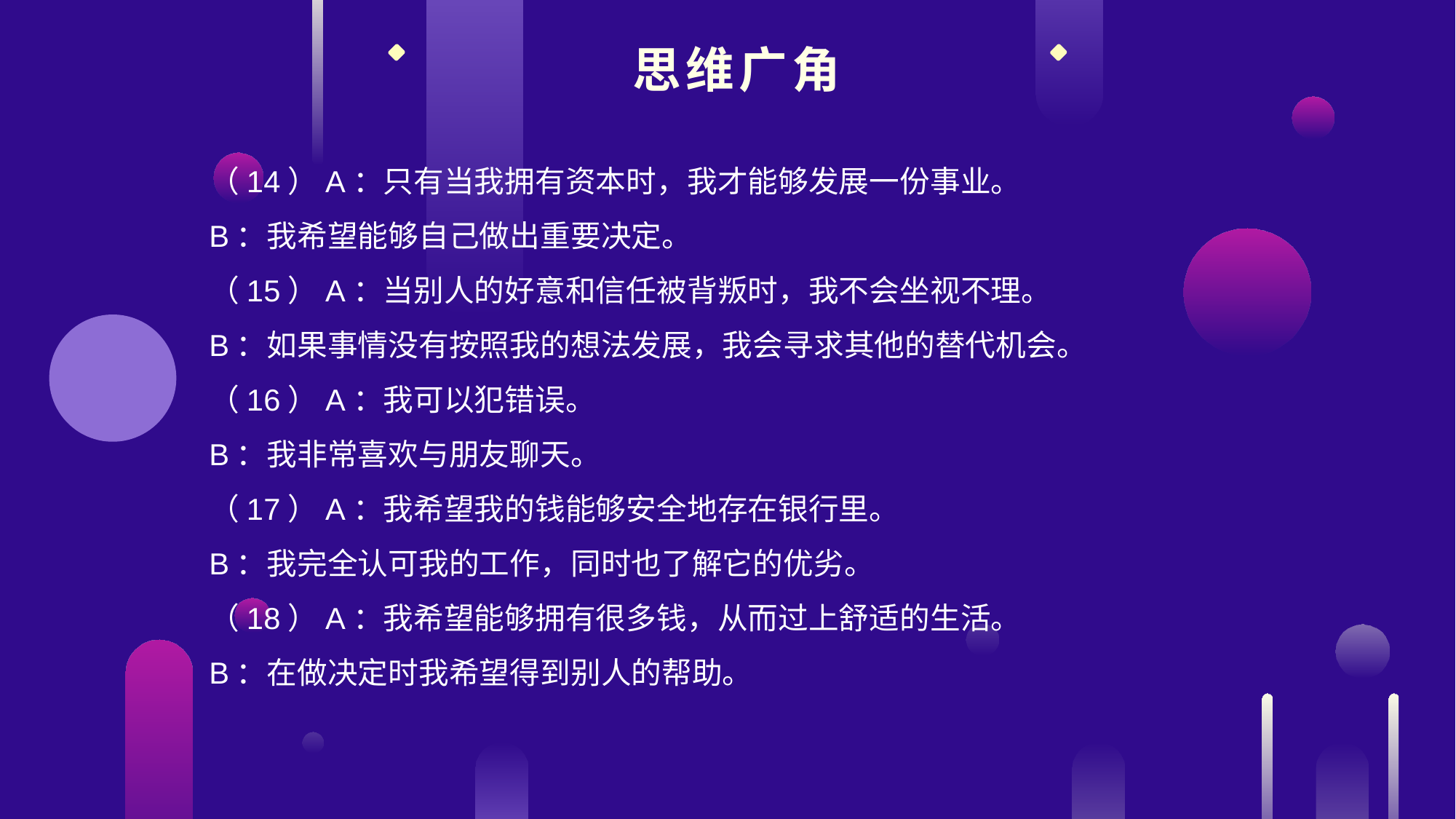

思维广角

（14）A：只有当我拥有资本时，我才能够发展一份事业。
B：我希望能够自己做出重要决定。
（15）A：当别人的好意和信任被背叛时，我不会坐视不理。
B：如果事情没有按照我的想法发展，我会寻求其他的替代机会。
（16）A：我可以犯错误。
B：我非常喜欢与朋友聊天。
（17）A：我希望我的钱能够安全地存在银行里。
B：我完全认可我的工作，同时也了解它的优劣。
（18）A：我希望能够拥有很多钱，从而过上舒适的生活。
B：在做决定时我希望得到别人的帮助。